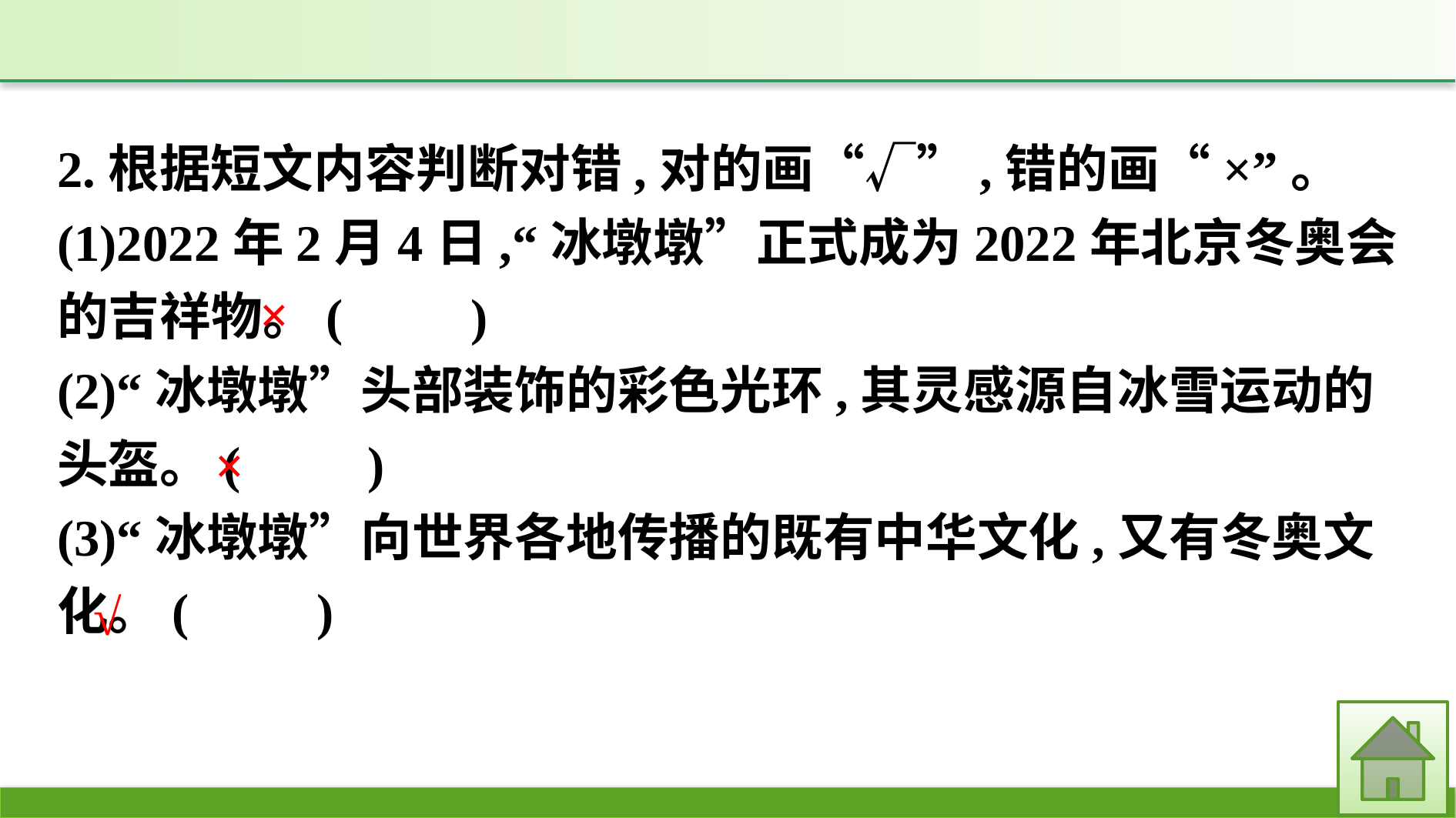

2.根据短文内容判断对错,对的画“√”,错的画“×”。
(1)2022年2月4日,“冰墩墩”正式成为2022年北京冬奥会的吉祥物。(　　)
(2)“冰墩墩”头部装饰的彩色光环,其灵感源自冰雪运动的头盔。(　　)
(3)“冰墩墩”向世界各地传播的既有中华文化,又有冬奥文化。(　　)
×
×
√